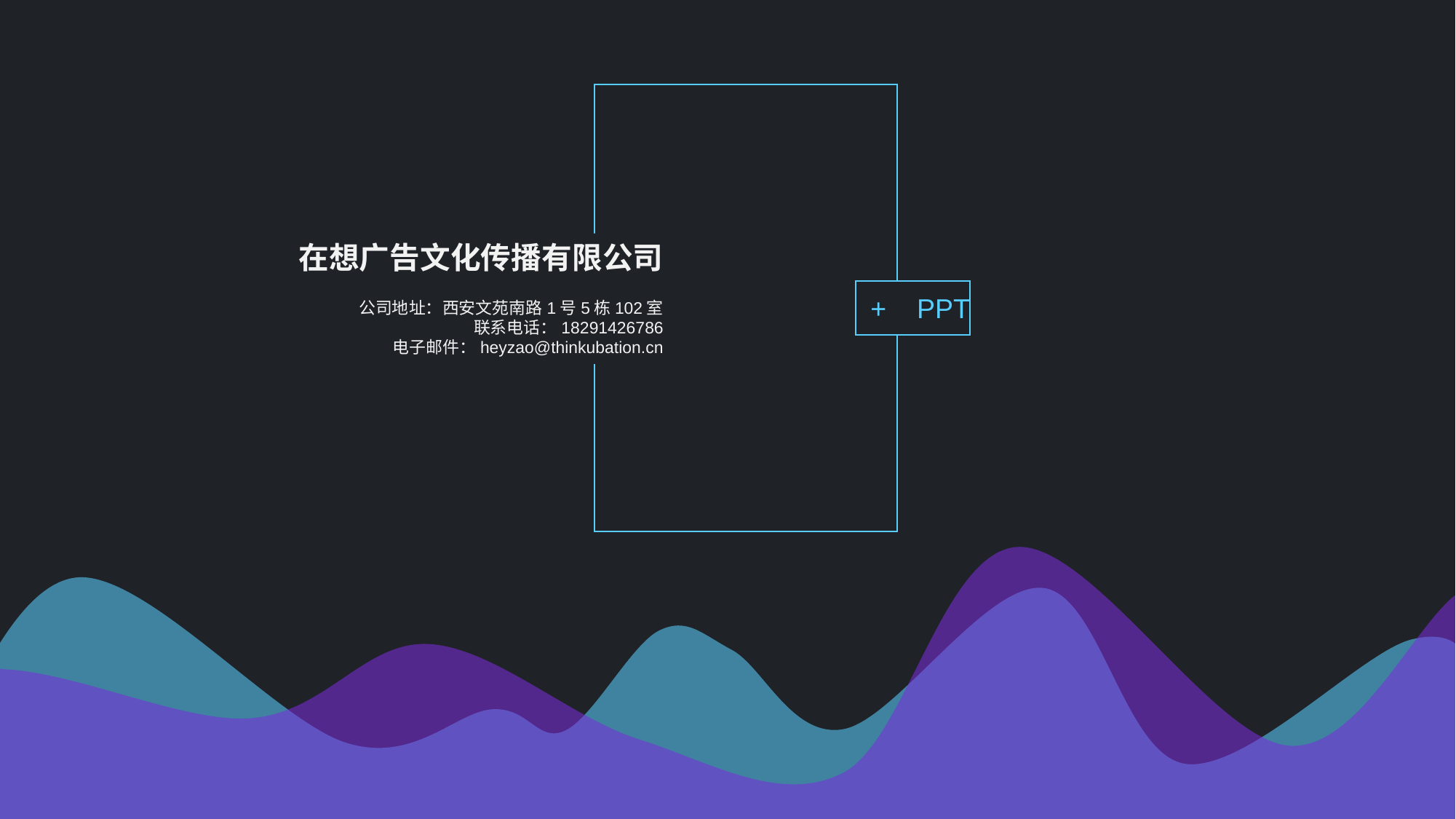

在想广告文化传播有限公司

公司地址：西安文苑南路1号5栋102室
联系电话：18291426786
电子邮件：heyzao@thinkubation.cn

 +    PPT